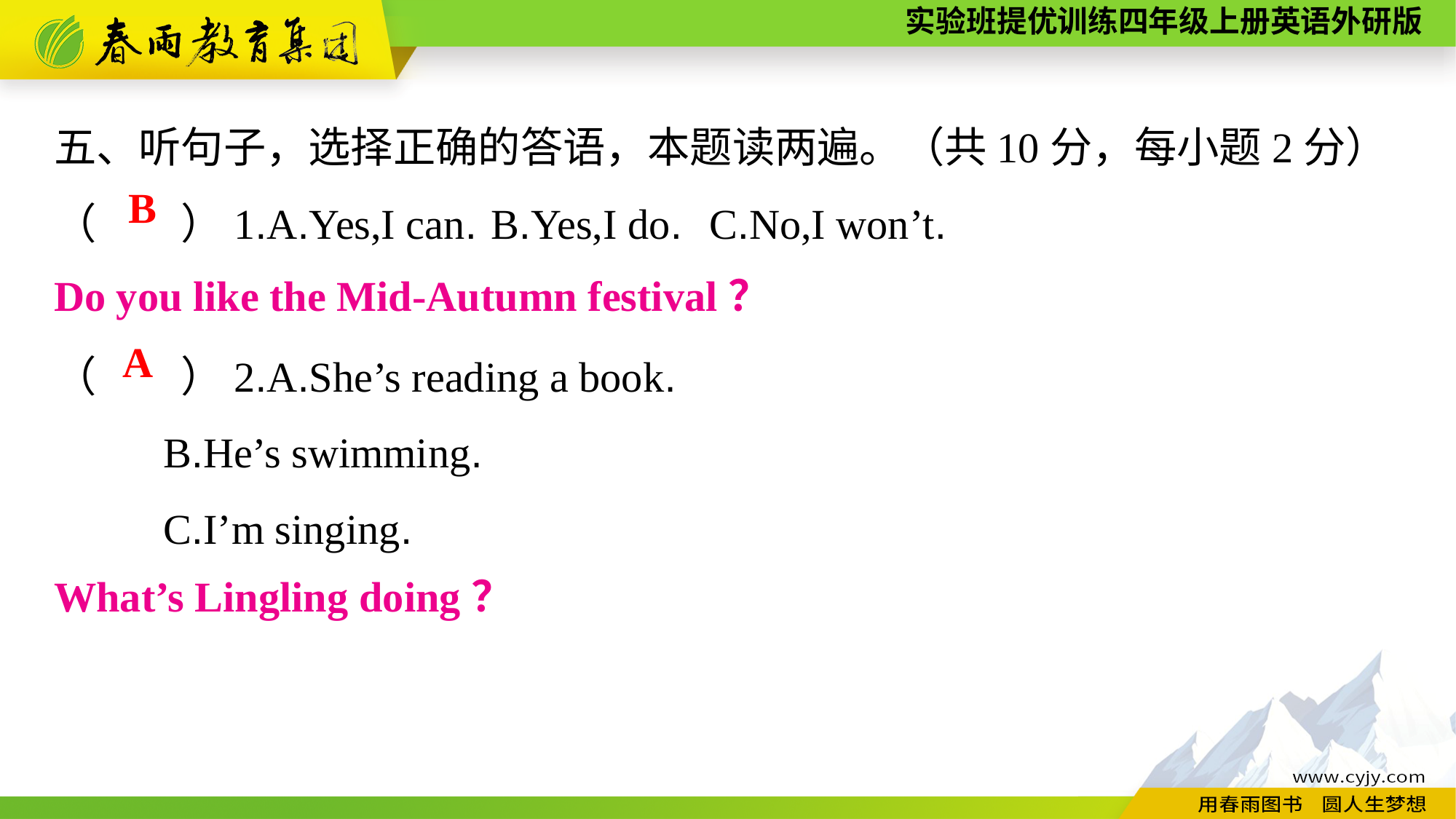

五、听句子，选择正确的答语，本题读两遍。（共10分，每小题2分）
（　　）1.A.Yes,I can.	B.Yes,I do.	C.No,I won’t.

（　　）2.A.She’s reading a book.
	B.He’s swimming.
	C.I’m singing.
B
Do you like the Mid-Autumn festival？
A
What’s Lingling doing？